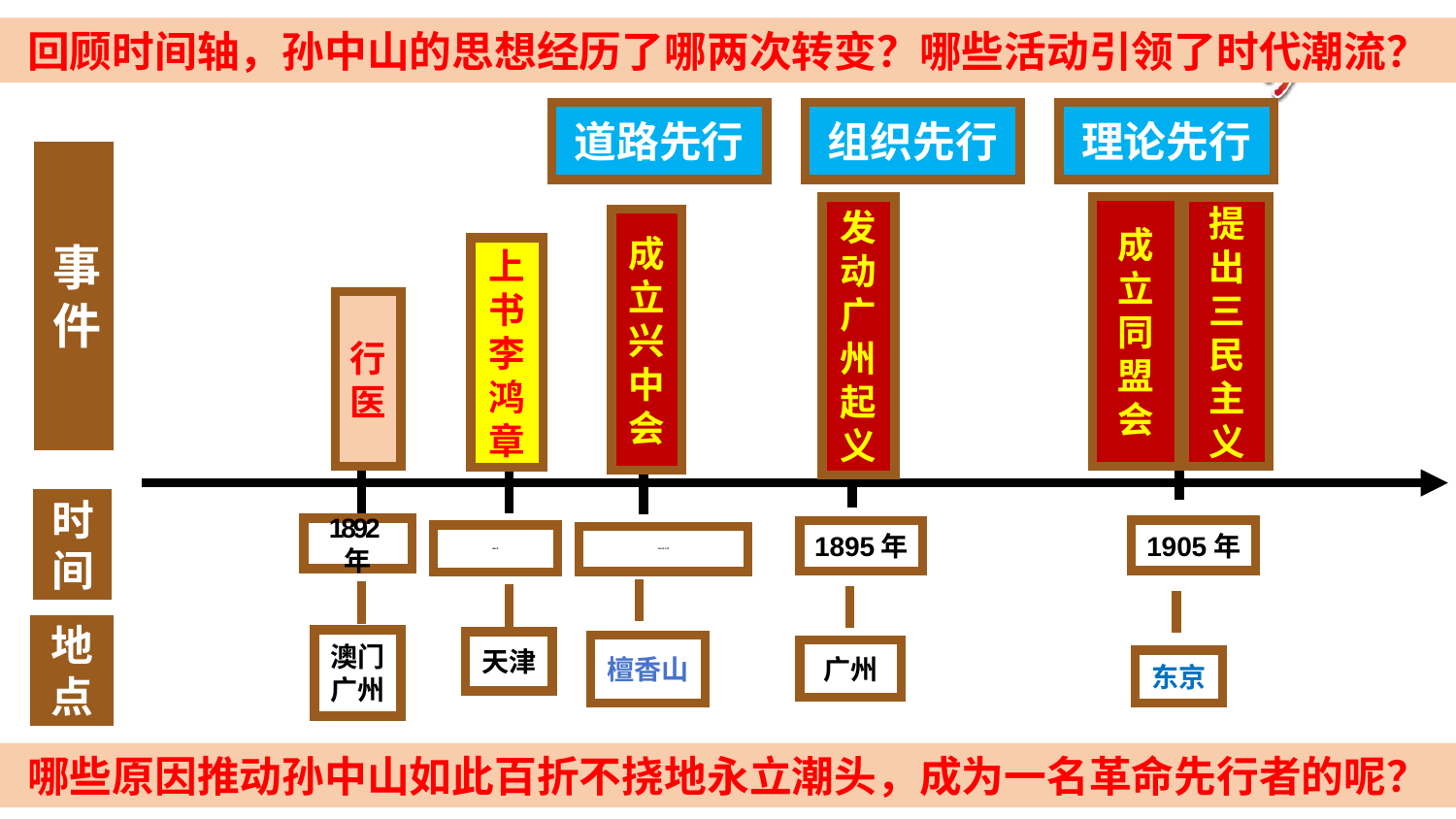

回顾时间轴，孙中山的思想经历了哪两次转变？哪些活动引领了时代潮流？
道路先行
组织先行
理论先行
事件
成立同盟会
提出三民主义
发动广州起义
成立兴中会
上书李鸿章
行医
时间
1892年
1905年
1895年
1894年
1894年11月
地点
澳门广州
天津
檀香山
广州
东京
哪些原因推动孙中山如此百折不挠地永立潮头，成为一名革命先行者的呢？